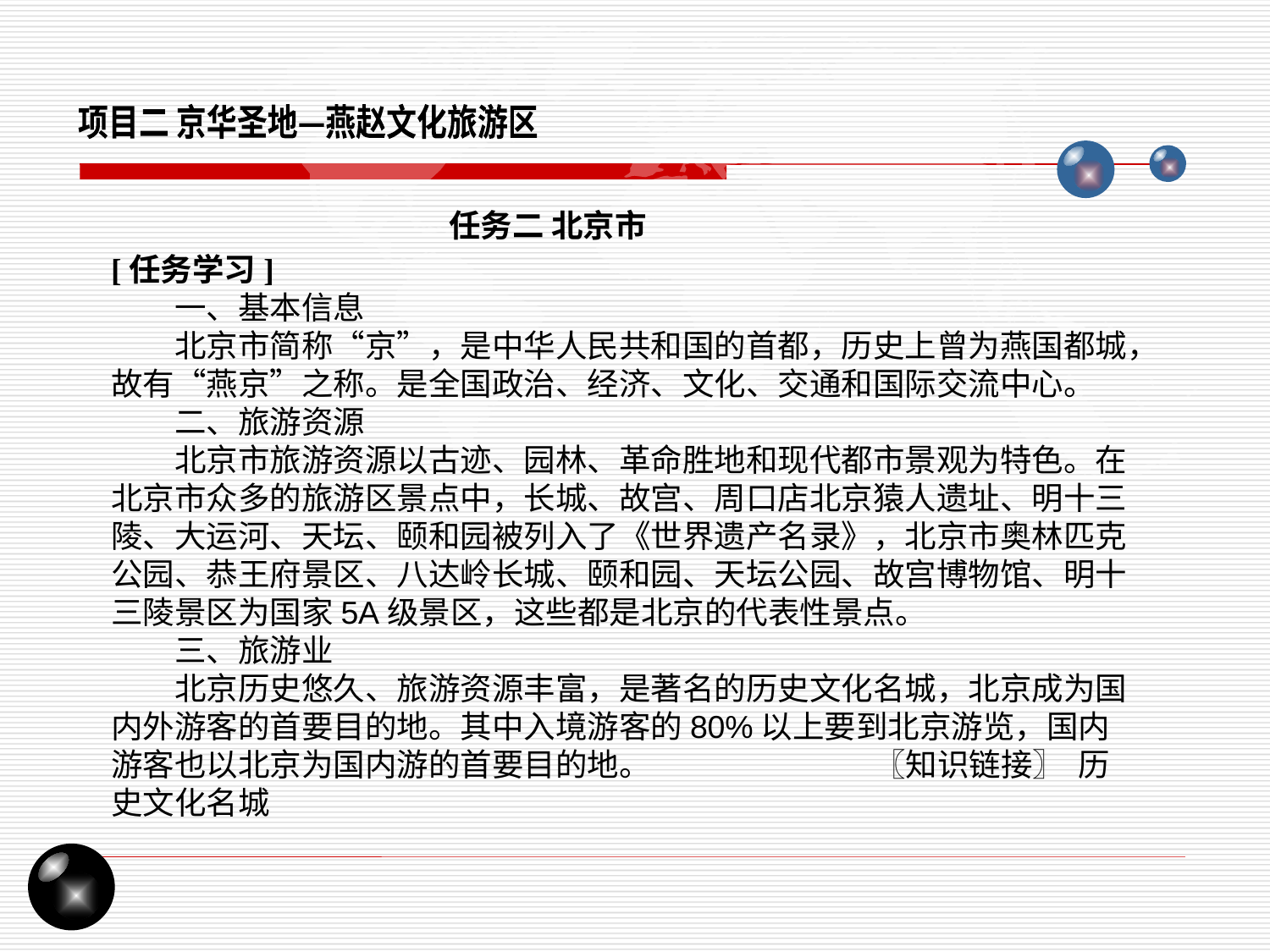

项目二 京华圣地—燕赵文化旅游区

任务二 北京市

[任务学习]
一、基本信息
北京市简称“京”，是中华人民共和国的首都，历史上曾为燕国都城，故有“燕京”之称。是全国政治、经济、文化、交通和国际交流中心。
二、旅游资源
北京市旅游资源以古迹、园林、革命胜地和现代都市景观为特色。在北京市众多的旅游区景点中，长城、故宫、周口店北京猿人遗址、明十三陵、大运河、天坛、颐和园被列入了《世界遗产名录》，北京市奥林匹克公园、恭王府景区、八达岭长城、颐和园、天坛公园、故宫博物馆、明十三陵景区为国家5A级景区，这些都是北京的代表性景点。
三、旅游业
北京历史悠久、旅游资源丰富，是著名的历史文化名城，北京成为国内外游客的首要目的地。其中入境游客的80%以上要到北京游览，国内游客也以北京为国内游的首要目的地。                               〖知识链接〗  历史文化名城